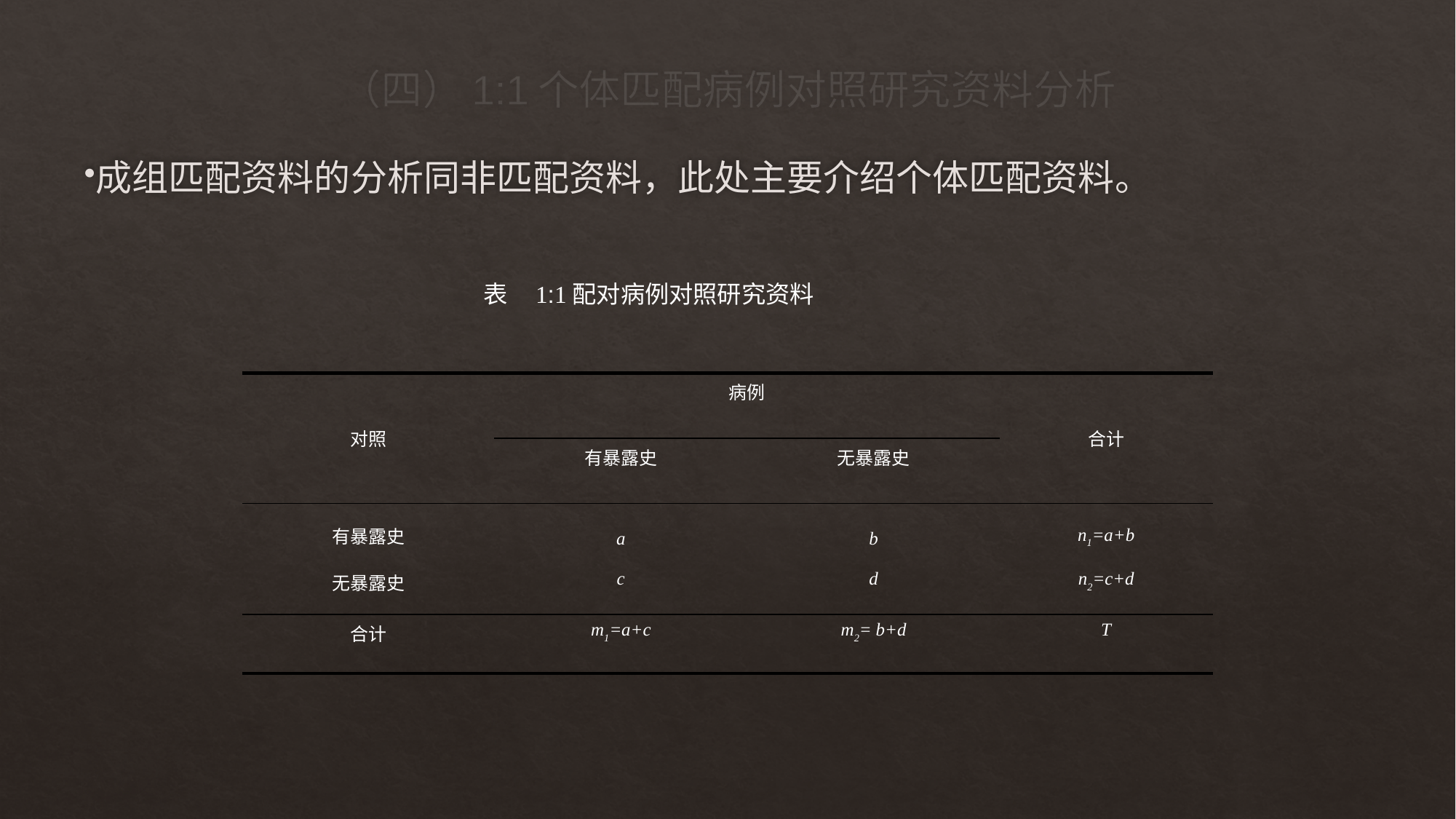

# （四）1:1个体匹配病例对照研究资料分析
成组匹配资料的分析同非匹配资料，此处主要介绍个体匹配资料。
表    1:1配对病例对照研究资料
| 对照 | 病例 |  | 合计 |
| --- | --- | --- | --- |
|  | 有暴露史 | 无暴露史 |  |
| 有暴露史 无暴露史 | a c | b d | n1=a+b n2=c+d |
| 合计 | m1=a+c | m2= b+d | T |